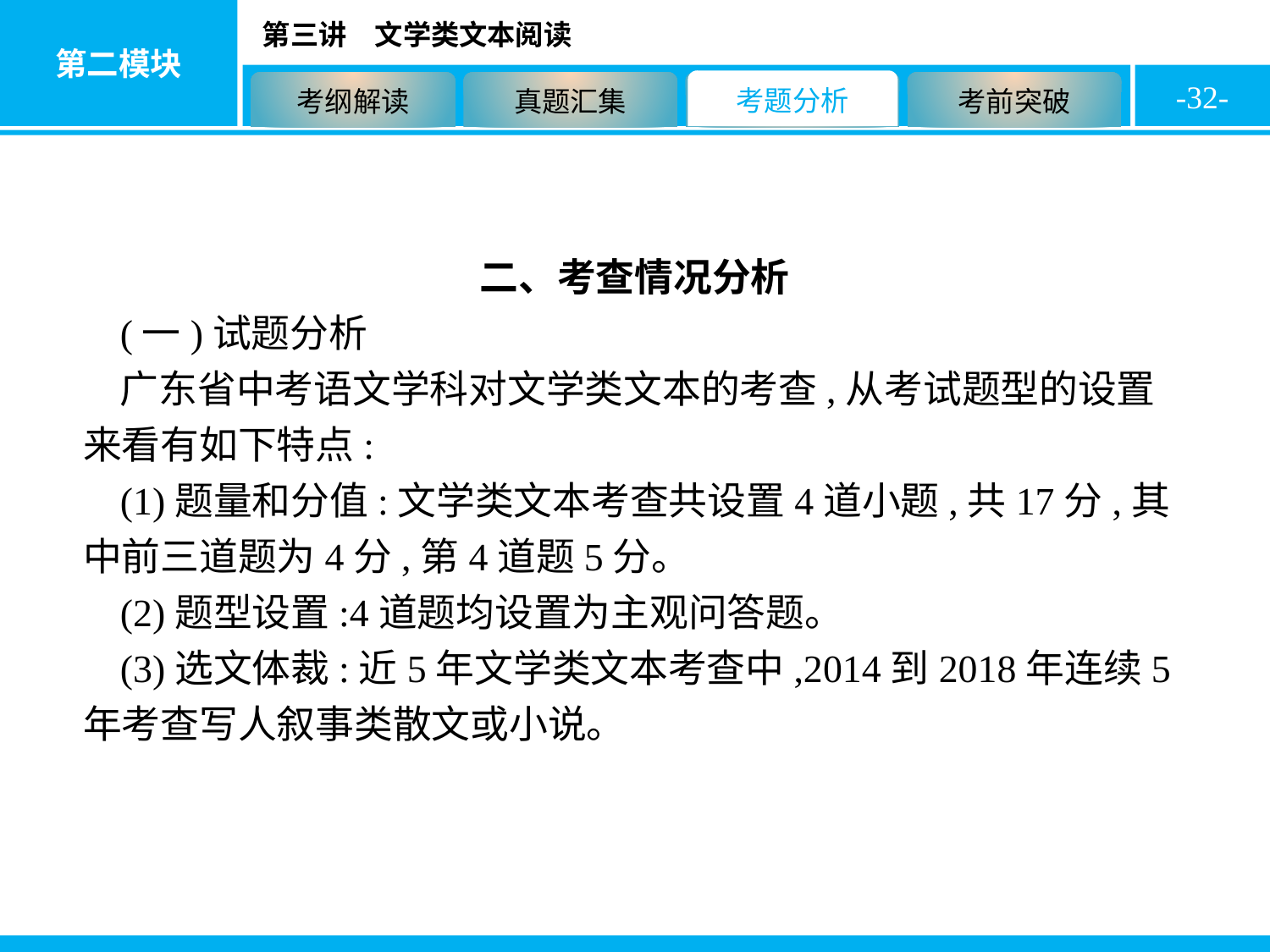

-32-
二、考查情况分析
(一)试题分析
广东省中考语文学科对文学类文本的考查,从考试题型的设置来看有如下特点:
(1)题量和分值:文学类文本考查共设置4道小题,共17分,其中前三道题为4分,第4道题5分。
(2)题型设置:4道题均设置为主观问答题。
(3)选文体裁:近5年文学类文本考查中,2014到2018年连续5年考查写人叙事类散文或小说。